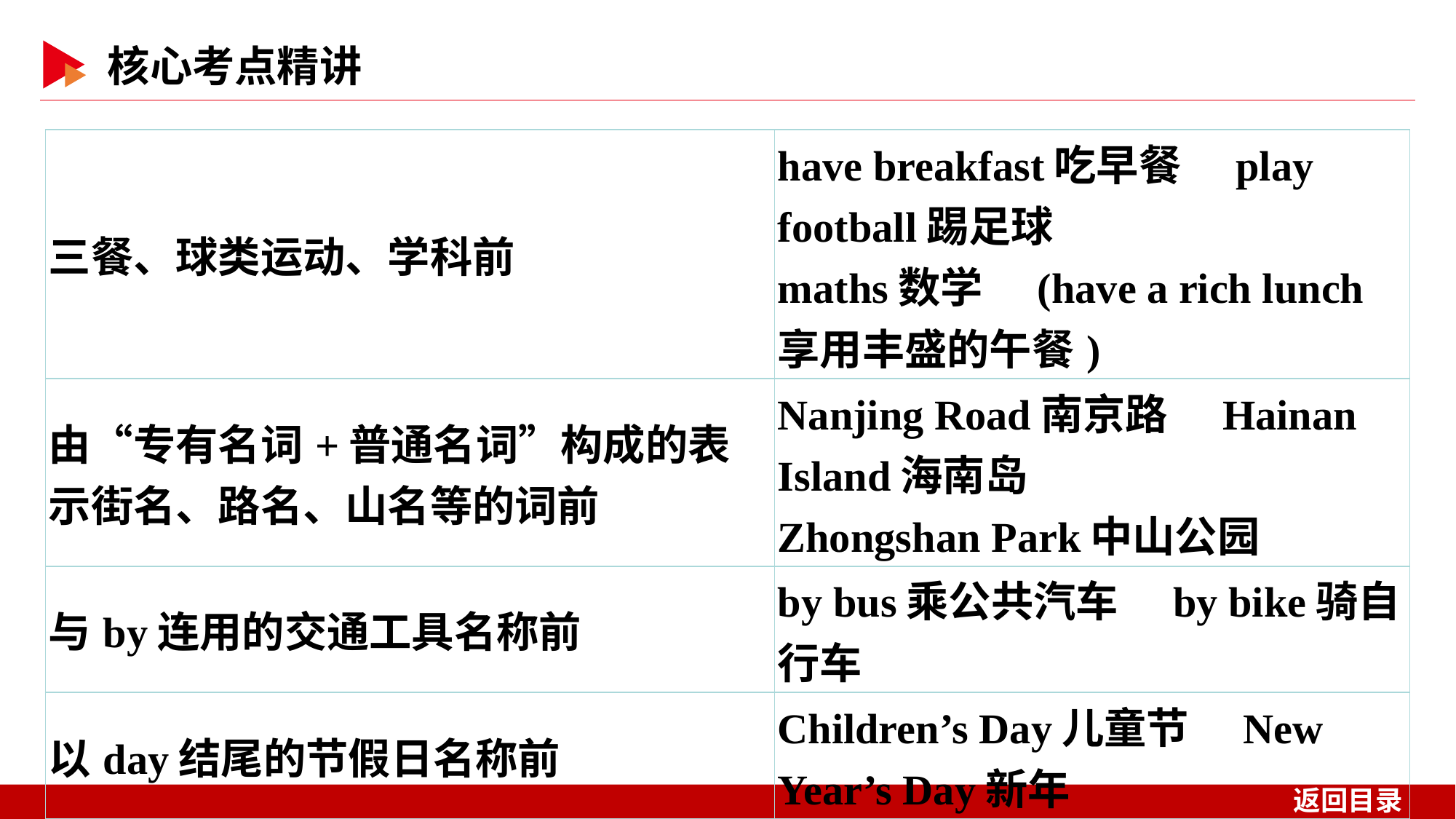

| 三餐、球类运动、学科前 | have breakfast吃早餐　play football踢足球 maths数学　(have a rich lunch享用丰盛的午餐) |
| --- | --- |
| 由“专有名词+普通名词”构成的表示街名、路名、山名等的词前 | Nanjing Road南京路　Hainan Island海南岛 Zhongshan Park中山公园 |
| 与by连用的交通工具名称前 | by bus乘公共汽车　by bike骑自行车 |
| 以day结尾的节假日名称前 | Children’s Day儿童节　New Year’s Day新年 |